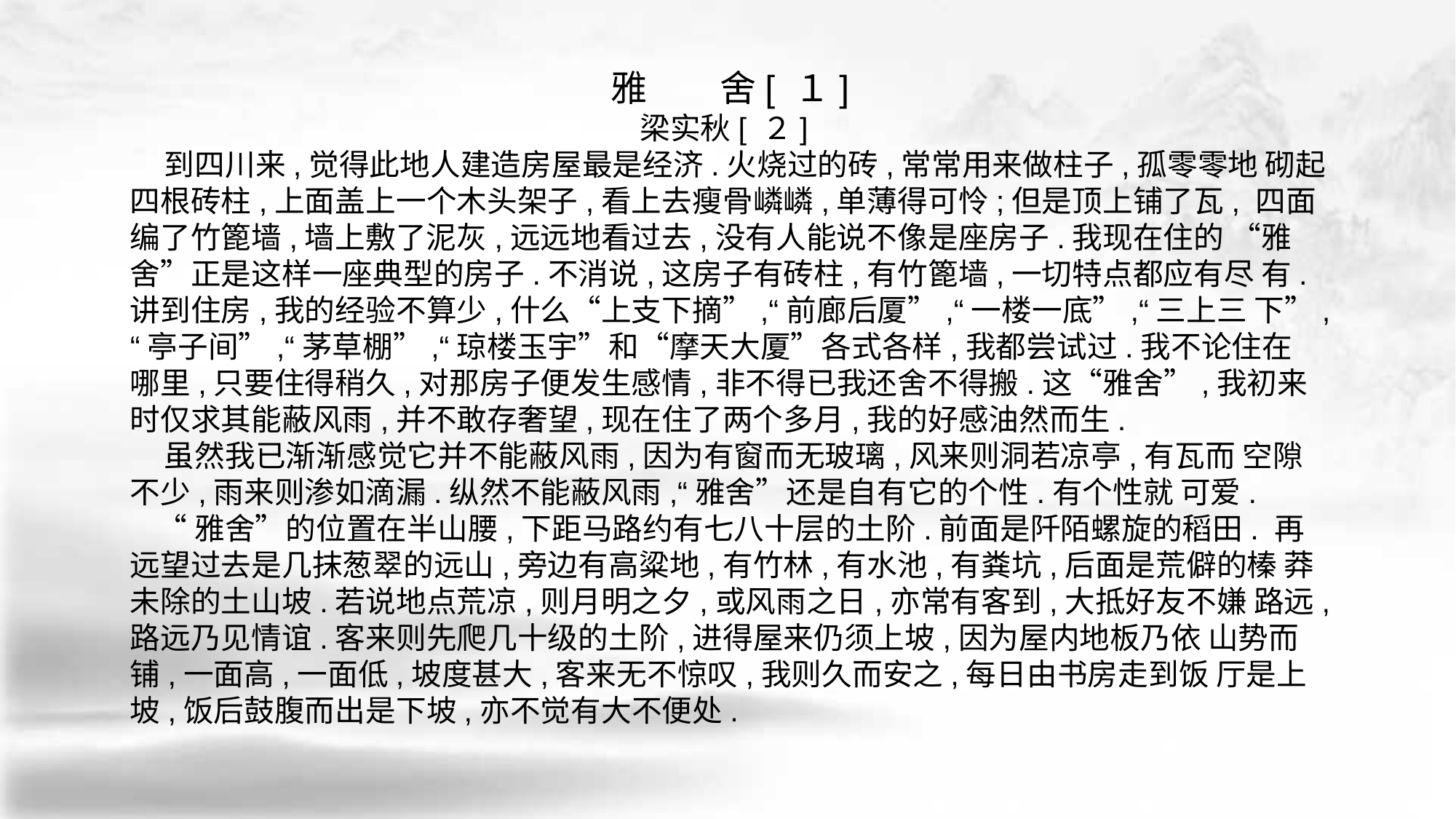

雅　　舍[ １]
梁实秋[ ２]
    到四川来,觉得此地人建造房屋最是经济.火烧过的砖,常常用来做柱子,孤零零地 砌起四根砖柱,上面盖上一个木头架子,看上去瘦骨嶙嶙,单薄得可怜;但是顶上铺了瓦, 四面编了竹篦墙,墙上敷了泥灰,远远地看过去,没有人能说不像是座房子.我现在住的 “雅舍”正是这样一座典型的房子.不消说,这房子有砖柱,有竹篦墙,一切特点都应有尽 有.讲到住房,我的经验不算少,什么“上支下摘”,“前廊后厦”,“一楼一底”,“三上三 下”,“亭子间”,“茅草棚”,“琼楼玉宇”和“摩天大厦”各式各样,我都尝试过.我不论住在 哪里,只要住得稍久,对那房子便发生感情,非不得已我还舍不得搬.这“雅舍”,我初来 时仅求其能蔽风雨,并不敢存奢望,现在住了两个多月,我的好感油然而生.
    虽然我已渐渐感觉它并不能蔽风雨,因为有窗而无玻璃,风来则洞若凉亭,有瓦而 空隙不少,雨来则渗如滴漏.纵然不能蔽风雨,“雅舍”还是自有它的个性.有个性就 可爱.
    “雅舍”的位置在半山腰,下距马路约有七八十层的土阶.前面是阡陌螺旋的稻田. 再远望过去是几抹葱翠的远山,旁边有高粱地,有竹林,有水池,有粪坑,后面是荒僻的榛 莽未除的土山坡.若说地点荒凉,则月明之夕,或风雨之日,亦常有客到,大抵好友不嫌 路远,路远乃见情谊.客来则先爬几十级的土阶,进得屋来仍须上坡,因为屋内地板乃依 山势而铺,一面高,一面低,坡度甚大,客来无不惊叹,我则久而安之,每日由书房走到饭 厅是上坡,饭后鼓腹而出是下坡,亦不觉有大不便处.